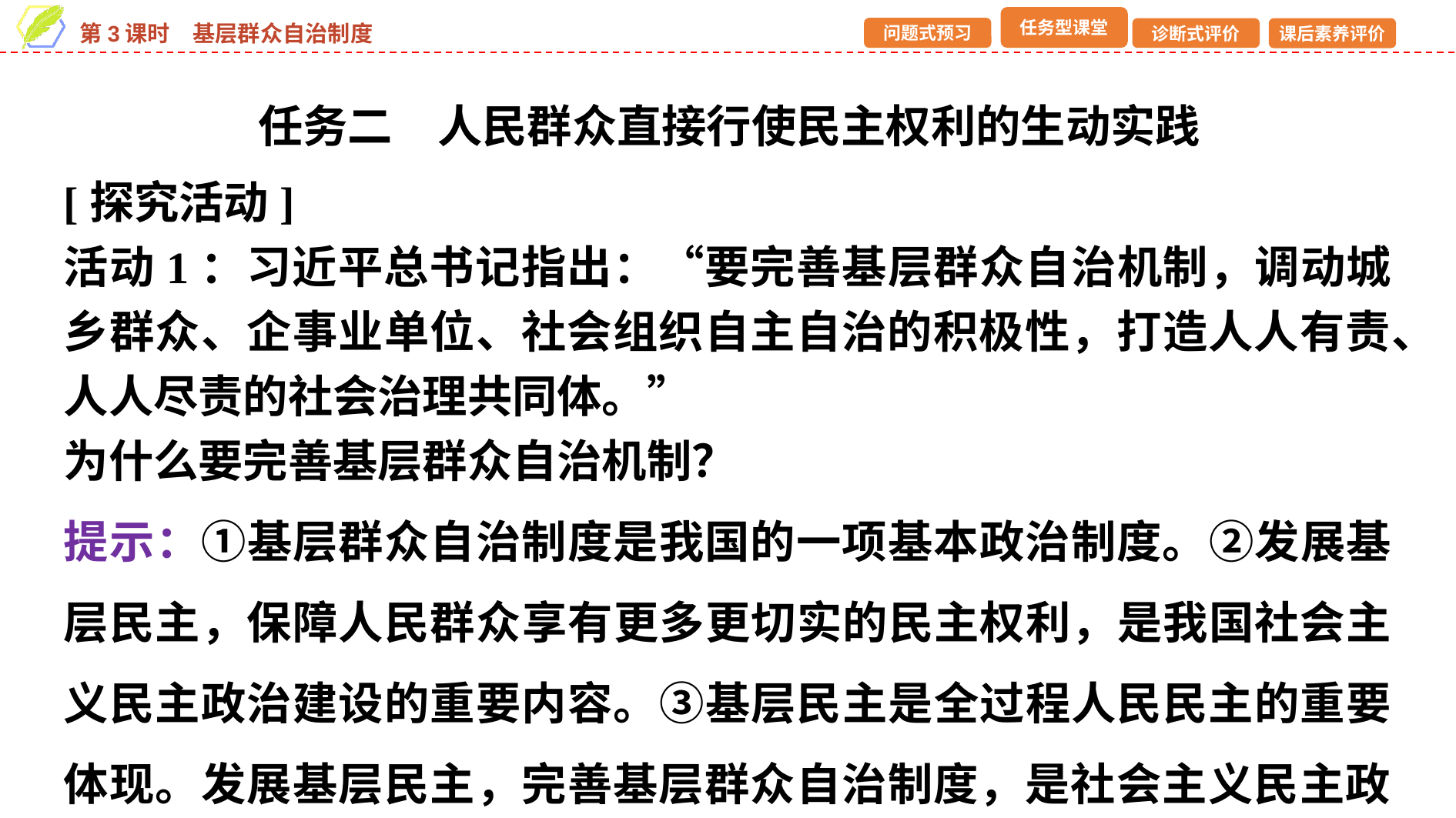

任务二　人民群众直接行使民主权利的生动实践
[探究活动]
活动1：习近平总书记指出：“要完善基层群众自治机制，调动城乡群众、企事业单位、社会组织自主自治的积极性，打造人人有责、人人尽责的社会治理共同体。”
为什么要完善基层群众自治机制？
提示：①基层群众自治制度是我国的一项基本政治制度。②发展基层民主，保障人民群众享有更多更切实的民主权利，是我国社会主义民主政治建设的重要内容。③基层民主是全过程人民民主的重要体现。发展基层民主，完善基层群众自治制度，是社会主义民主政治建设的基础。